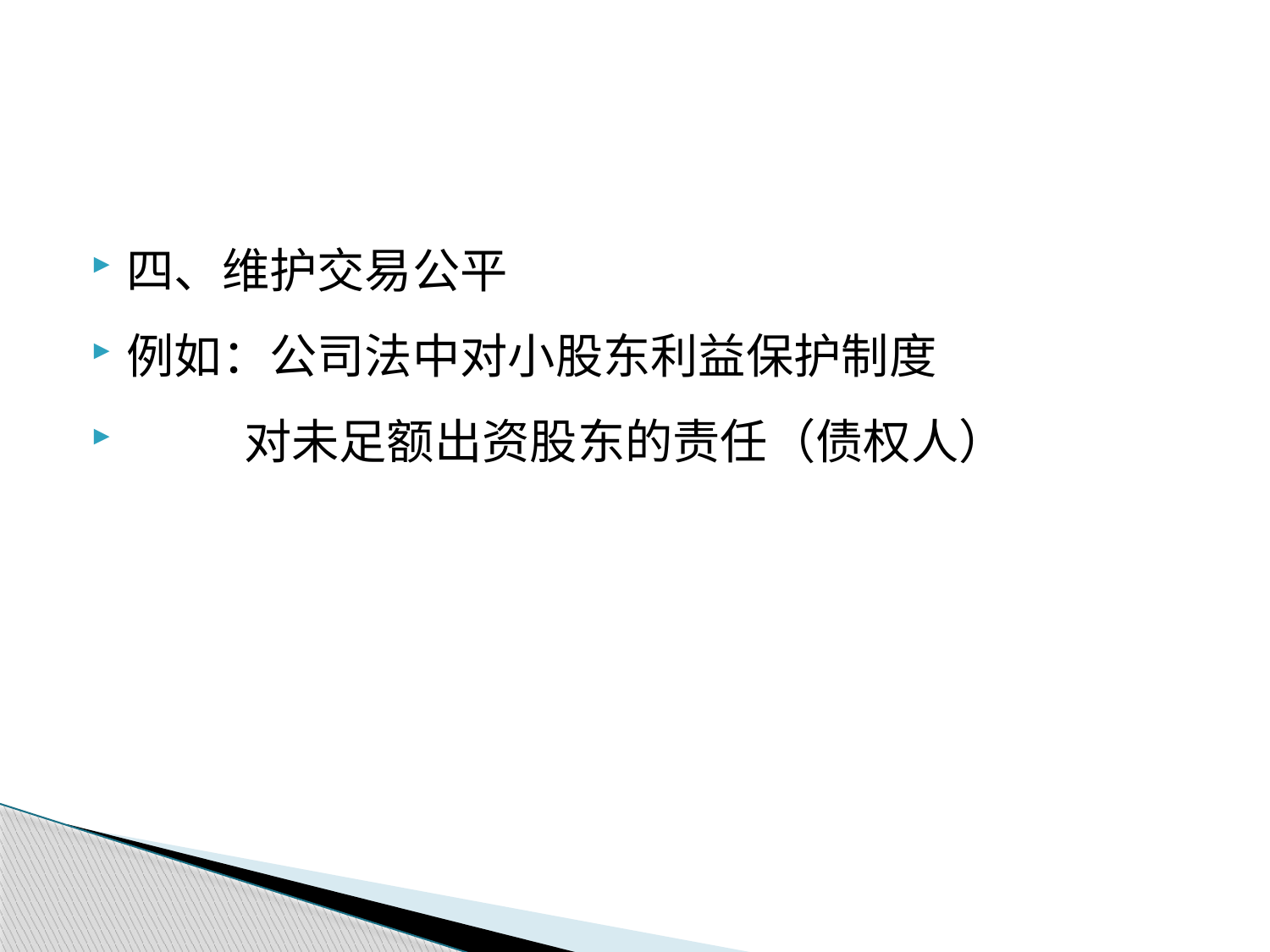

#
四、维护交易公平
例如：公司法中对小股东利益保护制度
          对未足额出资股东的责任（债权人）